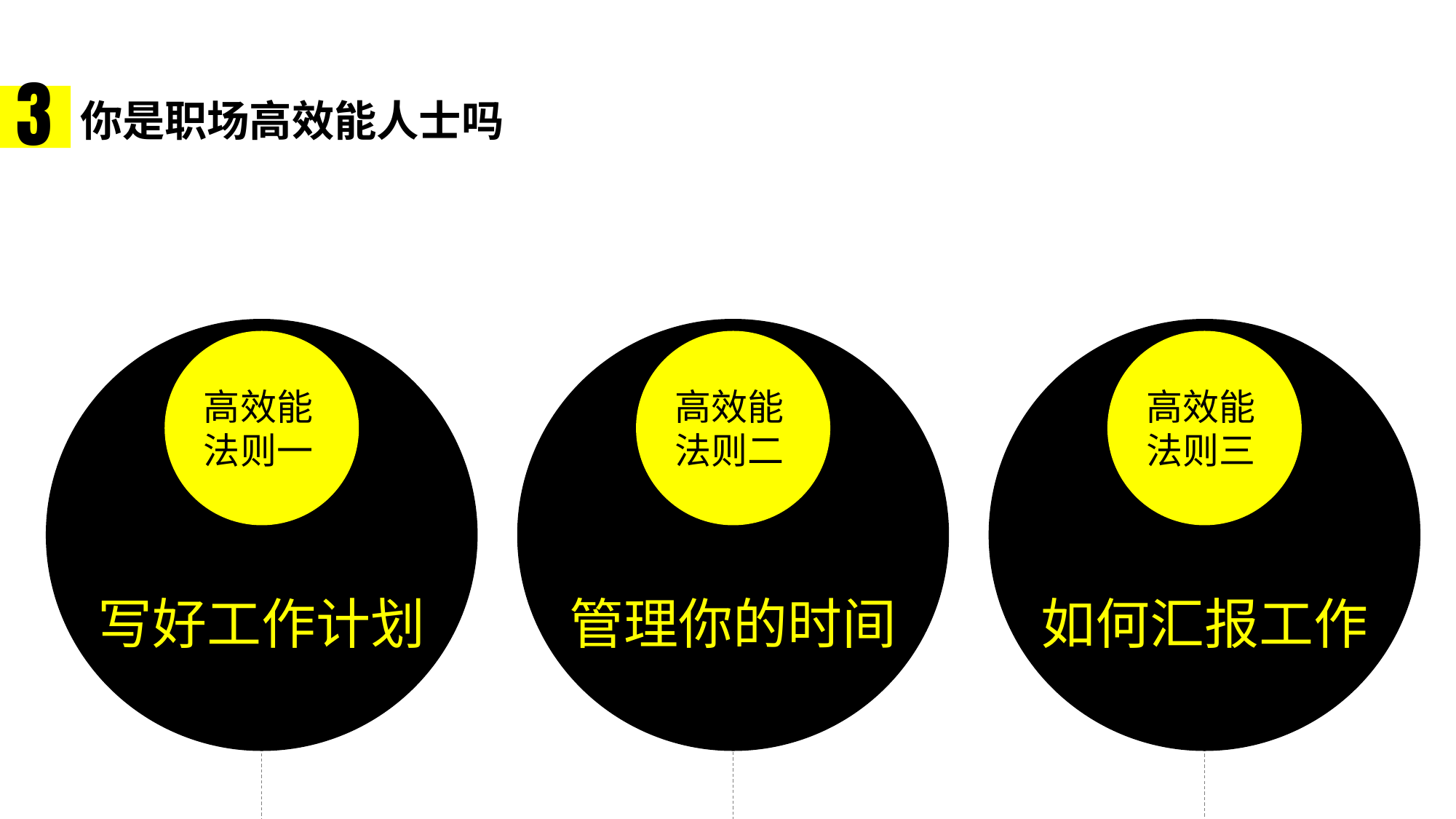

3
# 你是职场高效能人士吗

高效能法则一
写好工作计划

高效能法则二
管理你的时间

高效能法则三
如何汇报工作